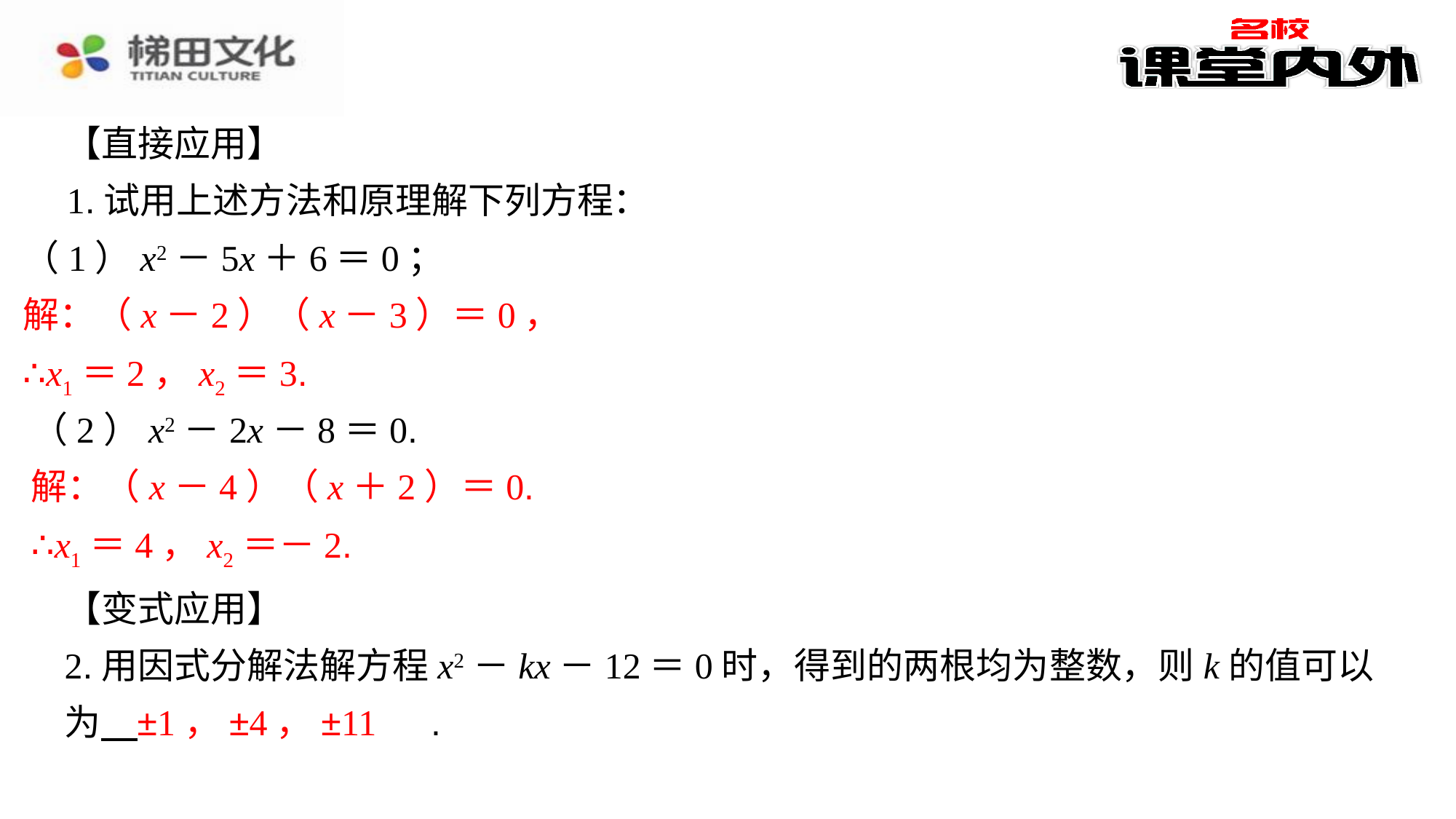

【直接应用】
1.试用上述方法和原理解下列方程：
（1）x2－5x＋6＝0；
解：（x－2）（x－3）＝0，
∴x1＝2，x2＝3.
（2）x2－2x－8＝0.
解：（x－4）（x＋2）＝0.
∴x1＝4，x2＝－2.
【变式应用】
2.用因式分解法解方程x2－kx－12＝0时，得到的两根均为整数，则k的值可以为 　±1，±4，±11　⁠.
±1，±4，±11